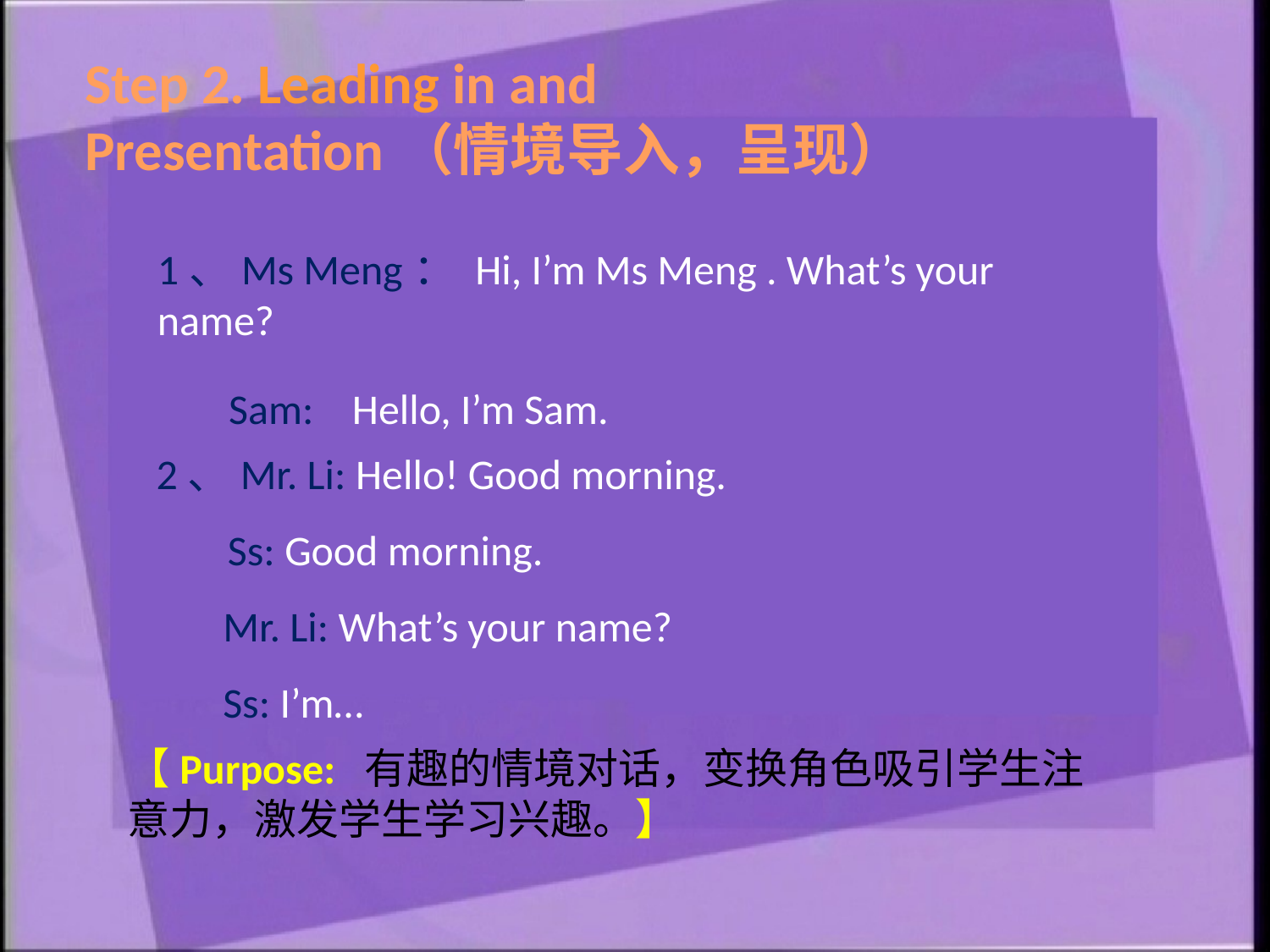

Step 2. Leading in and Presentation（情境导入，呈现）
1、Ms Meng： Hi, I’m Ms Meng . What’s your name?

　  Sam:    Hello, I’m Sam.
2、Mr. Li: Hello! Good morning.
　  Ss: Good morning.
       Mr. Li: What’s your name?
       Ss: I’m…
【Purpose:  有趣的情境对话，变换角色吸引学生注意力，激发学生学习兴趣。】